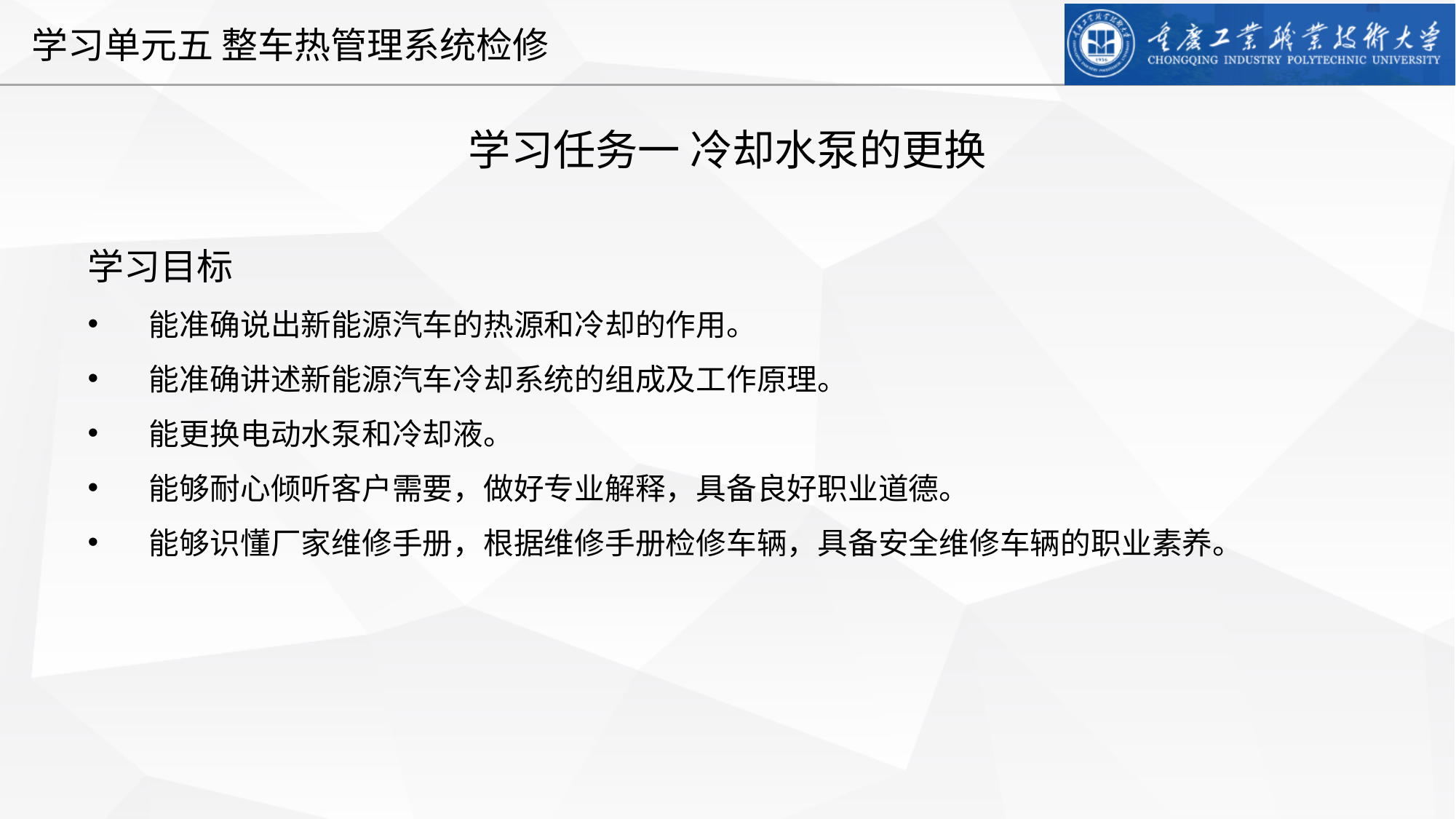

学习任务一 冷却水泵的更换
学习目标
能准确说出新能源汽车的热源和冷却的作用。
能准确讲述新能源汽车冷却系统的组成及工作原理。
能更换电动水泵和冷却液。
能够耐心倾听客户需要，做好专业解释，具备良好职业道德。
能够识懂厂家维修手册，根据维修手册检修车辆，具备安全维修车辆的职业素养。